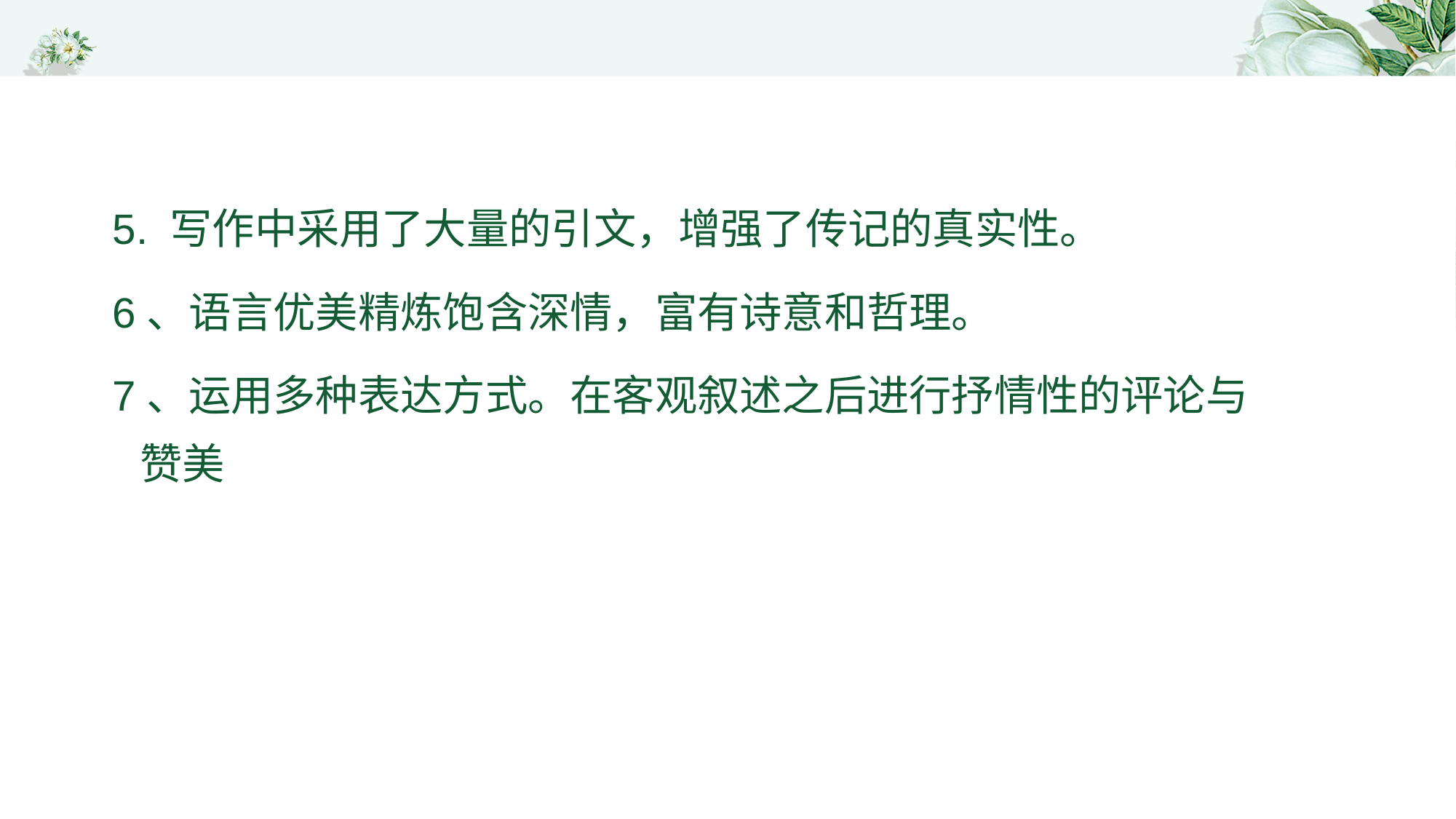

5. 写作中采用了大量的引文，增强了传记的真实性。
6、语言优美精炼饱含深情，富有诗意和哲理。
7、运用多种表达方式。在客观叙述之后进行抒情性的评论与赞美